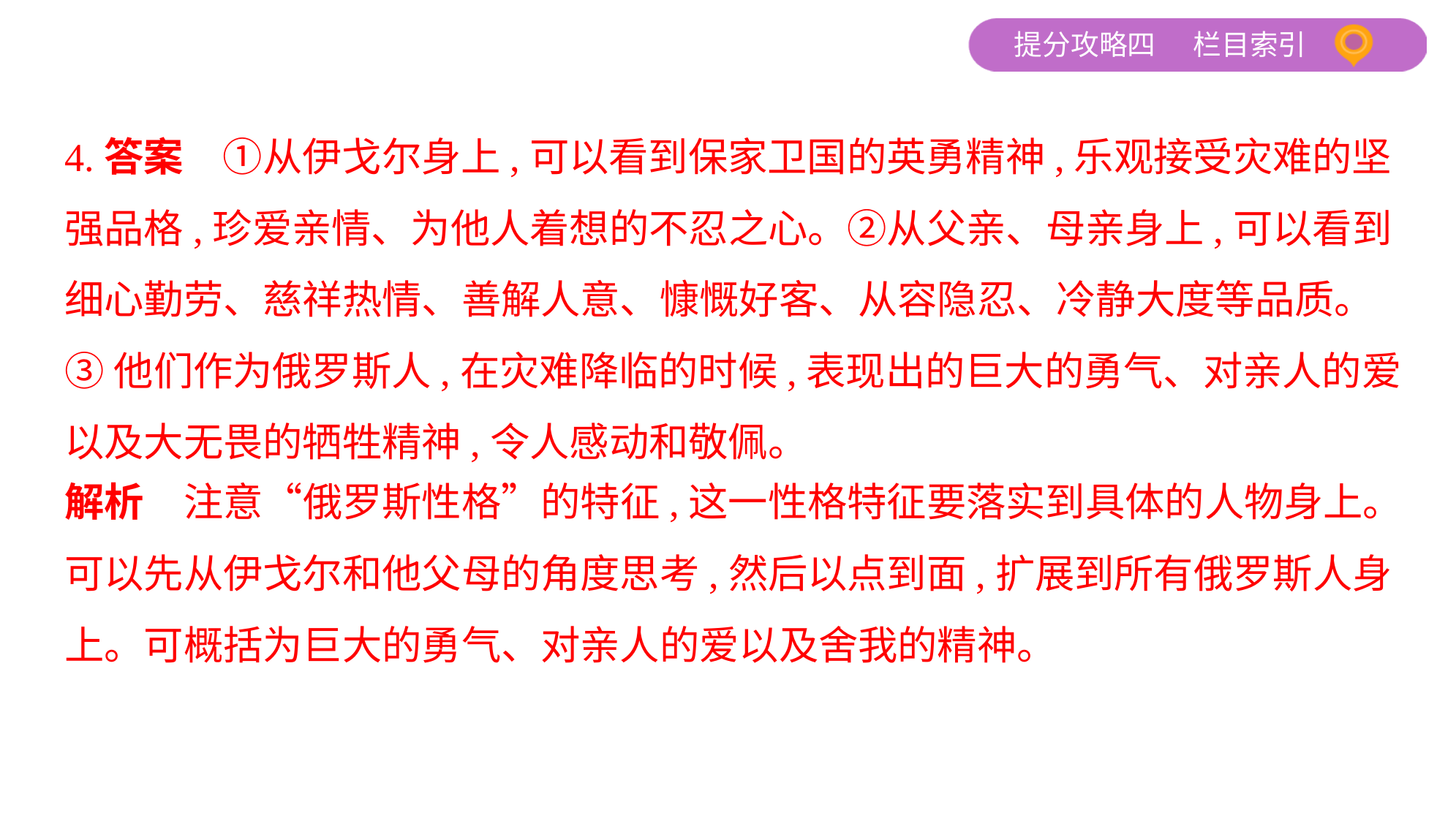

4.答案　①从伊戈尔身上,可以看到保家卫国的英勇精神,乐观接受灾难的坚
强品格,珍爱亲情、为他人着想的不忍之心。②从父亲、母亲身上,可以看到
细心勤劳、慈祥热情、善解人意、慷慨好客、从容隐忍、冷静大度等品质。
③他们作为俄罗斯人,在灾难降临的时候,表现出的巨大的勇气、对亲人的爱
以及大无畏的牺牲精神,令人感动和敬佩。
解析　注意“俄罗斯性格”的特征,这一性格特征要落实到具体的人物身上。可以先从伊戈尔和他父母的角度思考,然后以点到面,扩展到所有俄罗斯人身
上。可概括为巨大的勇气、对亲人的爱以及舍我的精神。